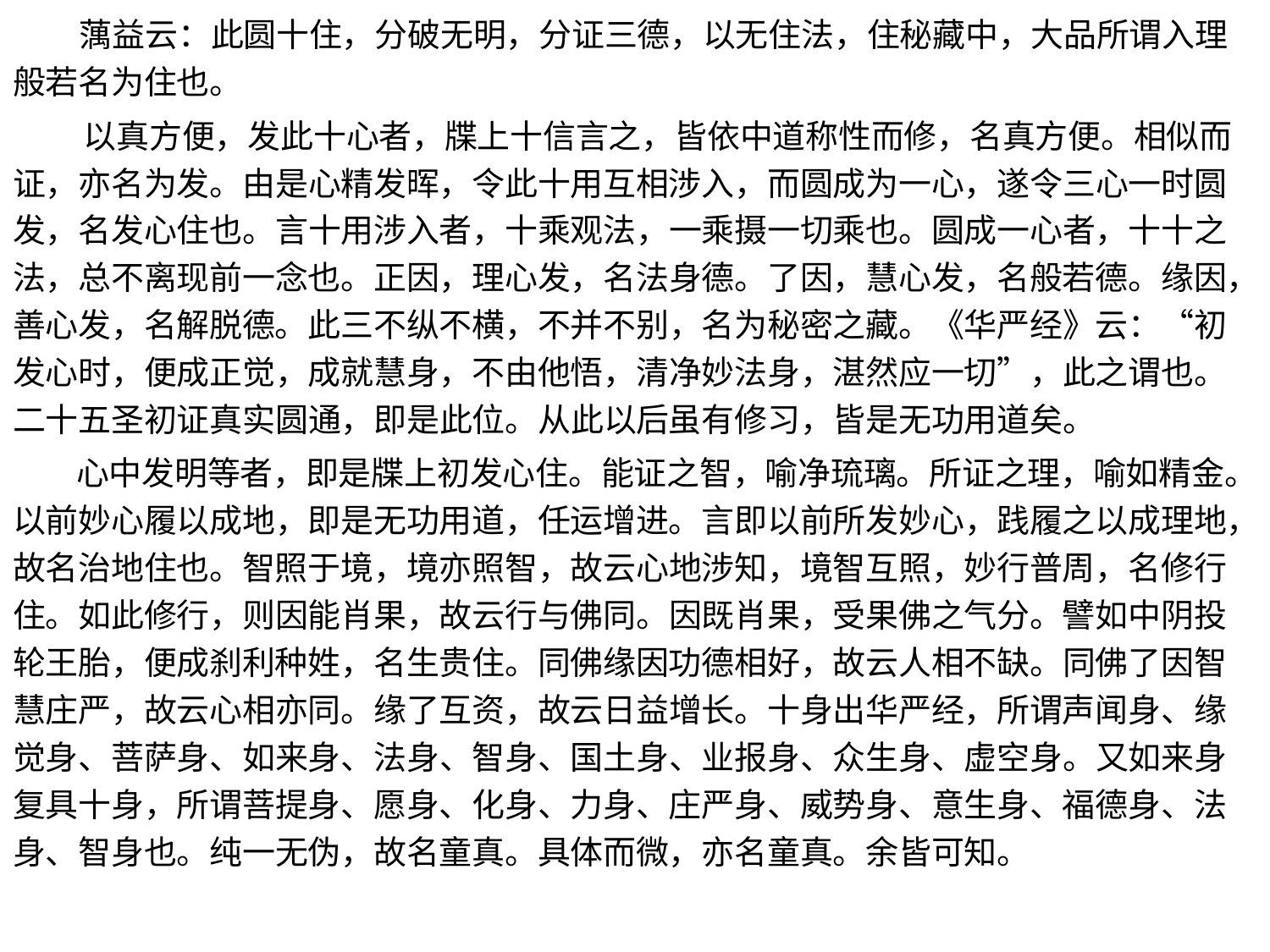

蕅益云：此圆十住，分破无明，分证三德，以无住法，住秘藏中，大品所谓入理般若名为住也。
         以真方便，发此十心者，牒上十信言之，皆依中道称性而修，名真方便。相似而证，亦名为发。由是心精发晖，令此十用互相涉入，而圆成为一心，遂令三心一时圆发，名发心住也。言十用涉入者，十乘观法，一乘摄一切乘也。圆成一心者，十十之法，总不离现前一念也。正因，理心发，名法身德。了因，慧心发，名般若德。缘因，善心发，名解脱德。此三不纵不横，不并不别，名为秘密之藏。《华严经》云：“初发心时，便成正觉，成就慧身，不由他悟，清净妙法身，湛然应一切”，此之谓也。二十五圣初证真实圆通，即是此位。从此以后虽有修习，皆是无功用道矣。
        心中发明等者，即是牒上初发心住。能证之智，喻净琉璃。所证之理，喻如精金。以前妙心履以成地，即是无功用道，任运增进。言即以前所发妙心，践履之以成理地，故名治地住也。智照于境，境亦照智，故云心地涉知，境智互照，妙行普周，名修行住。如此修行，则因能肖果，故云行与佛同。因既肖果，受果佛之气分。譬如中阴投轮王胎，便成刹利种姓，名生贵住。同佛缘因功德相好，故云人相不缺。同佛了因智慧庄严，故云心相亦同。缘了互资，故云日益增长。十身出华严经，所谓声闻身、缘觉身、菩萨身、如来身、法身、智身、国土身、业报身、众生身、虚空身。又如来身复具十身，所谓菩提身、愿身、化身、力身、庄严身、威势身、意生身、福德身、法身、智身也。纯一无伪，故名童真。具体而微，亦名童真。余皆可知。